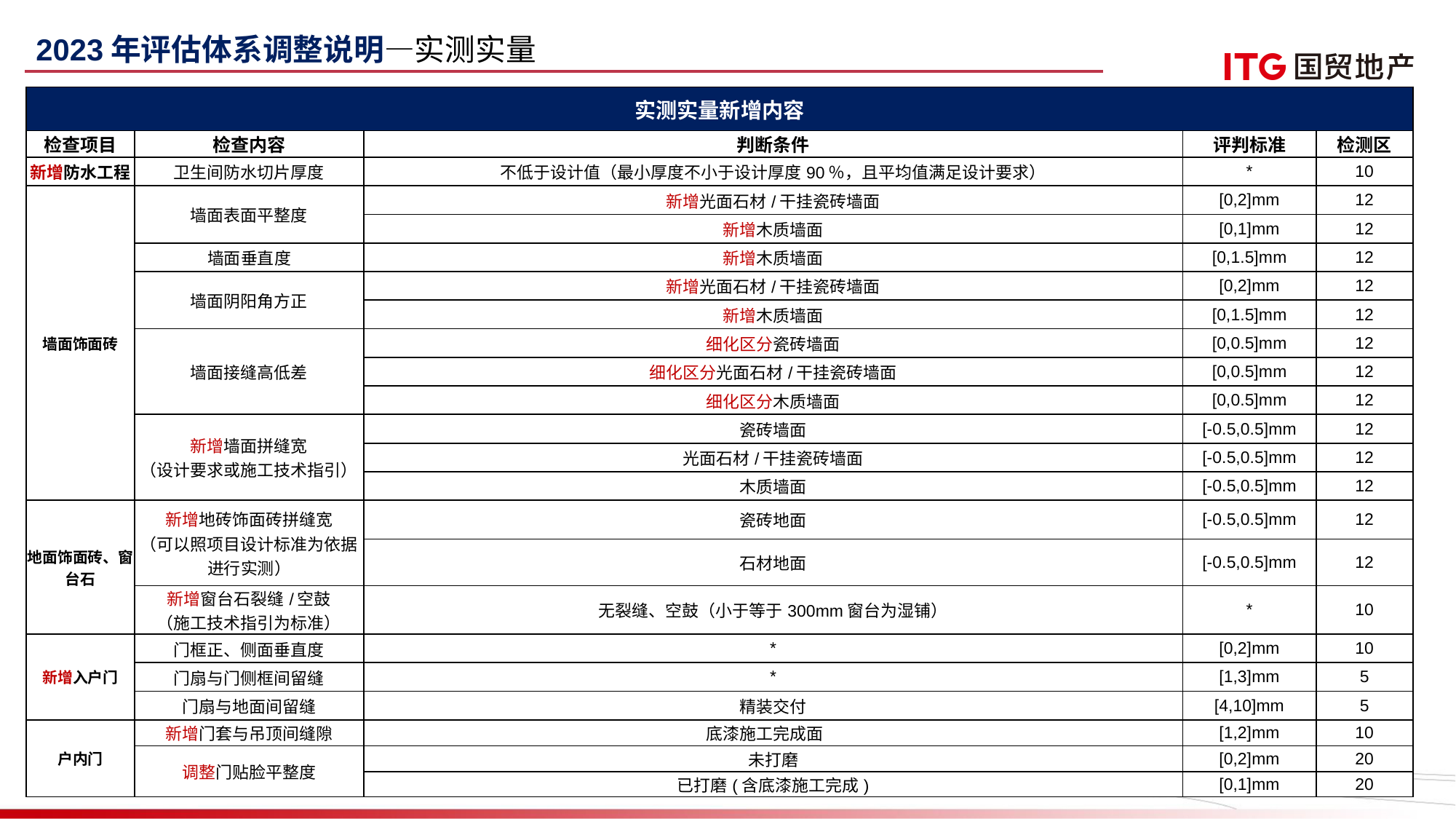

2023年评估体系调整说明—实测实量

| 实测实量新增内容 |  |  |  |  |
| --- | --- | --- | --- | --- |
| 检查项目 | 检查内容 | 判断条件 | 评判标准 | 检测区 |
| 新增防水工程 | 卫生间防水切片厚度 | 不低于设计值（最小厚度不小于设计厚度90％，且平均值满足设计要求） | \* | 10 |
| 墙面饰面砖 | 墙面表面平整度 | 新增光面石材/干挂瓷砖墙面 | [0,2]mm | 12 |
|  |  | 新增木质墙面 | [0,1]mm | 12 |
|  | 墙面垂直度 | 新增木质墙面 | [0,1.5]mm | 12 |
|  | 墙面阴阳角方正 | 新增光面石材/干挂瓷砖墙面 | [0,2]mm | 12 |
|  |  | 新增木质墙面 | [0,1.5]mm | 12 |
|  | 墙面接缝高低差 | 细化区分瓷砖墙面 | [0,0.5]mm | 12 |
|  |  | 细化区分光面石材/干挂瓷砖墙面 | [0,0.5]mm | 12 |
|  |  | 细化区分木质墙面 | [0,0.5]mm | 12 |
|  | 新增墙面拼缝宽 （设计要求或施工技术指引） | 瓷砖墙面 | [-0.5,0.5]mm | 12 |
|  |  | 光面石材/干挂瓷砖墙面 | [-0.5,0.5]mm | 12 |
|  |  | 木质墙面 | [-0.5,0.5]mm | 12 |
| 地面饰面砖、窗台石 | 新增地砖饰面砖拼缝宽 （可以照项目设计标准为依据进行实测） | 瓷砖地面 | [-0.5,0.5]mm | 12 |
|  |  | 石材地面 | [-0.5,0.5]mm | 12 |
| 地面饰面砖、窗台石 | 新增窗台石裂缝/空鼓 （施工技术指引为标准） | 无裂缝、空鼓（小于等于300mm窗台为湿铺） | \* | 10 |
| 新增入户门 | 门框正、侧面垂直度 | \* | [0,2]mm | 10 |
|  | 门扇与门侧框间留缝 | \* | [1,3]mm | 5 |
|  | 门扇与地面间留缝 | 精装交付 | [4,10]mm | 5 |
| 户内门 | 新增门套与吊顶间缝隙 | 底漆施工完成面 | [1,2]mm | 10 |
|  | 调整门贴脸平整度 | 未打磨 | [0,2]mm | 20 |
|  |  | 已打磨(含底漆施工完成) | [0,1]mm | 20 |